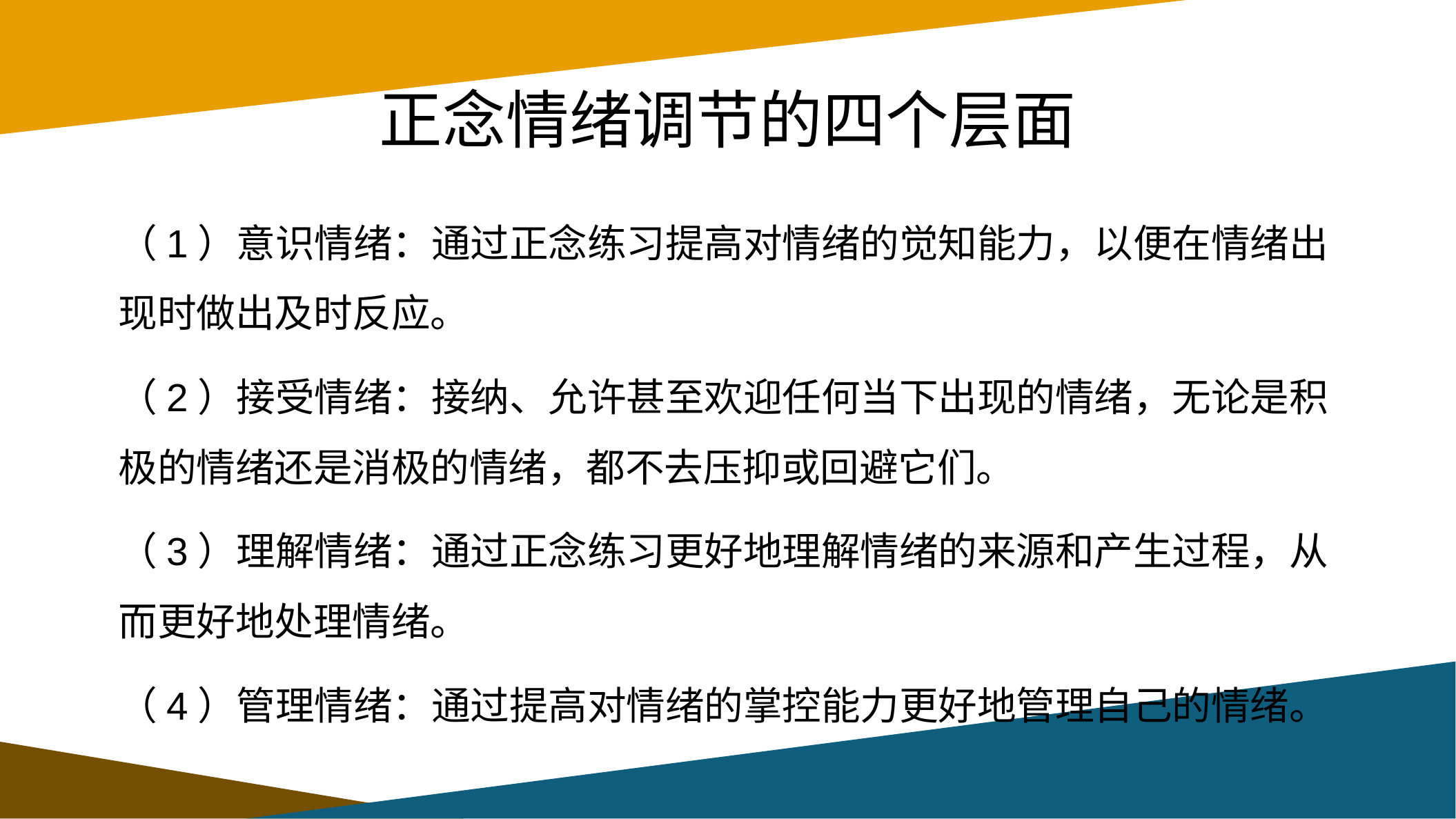

# 正念情绪调节的四个层面
（1）意识情绪：通过正念练习提高对情绪的觉知能力，以便在情绪出现时做出及时反应。
（2）接受情绪：接纳、允许甚至欢迎任何当下出现的情绪，无论是积极的情绪还是消极的情绪，都不去压抑或回避它们。
（3）理解情绪：通过正念练习更好地理解情绪的来源和产生过程，从而更好地处理情绪。
（4）管理情绪：通过提高对情绪的掌控能力更好地管理自己的情绪。